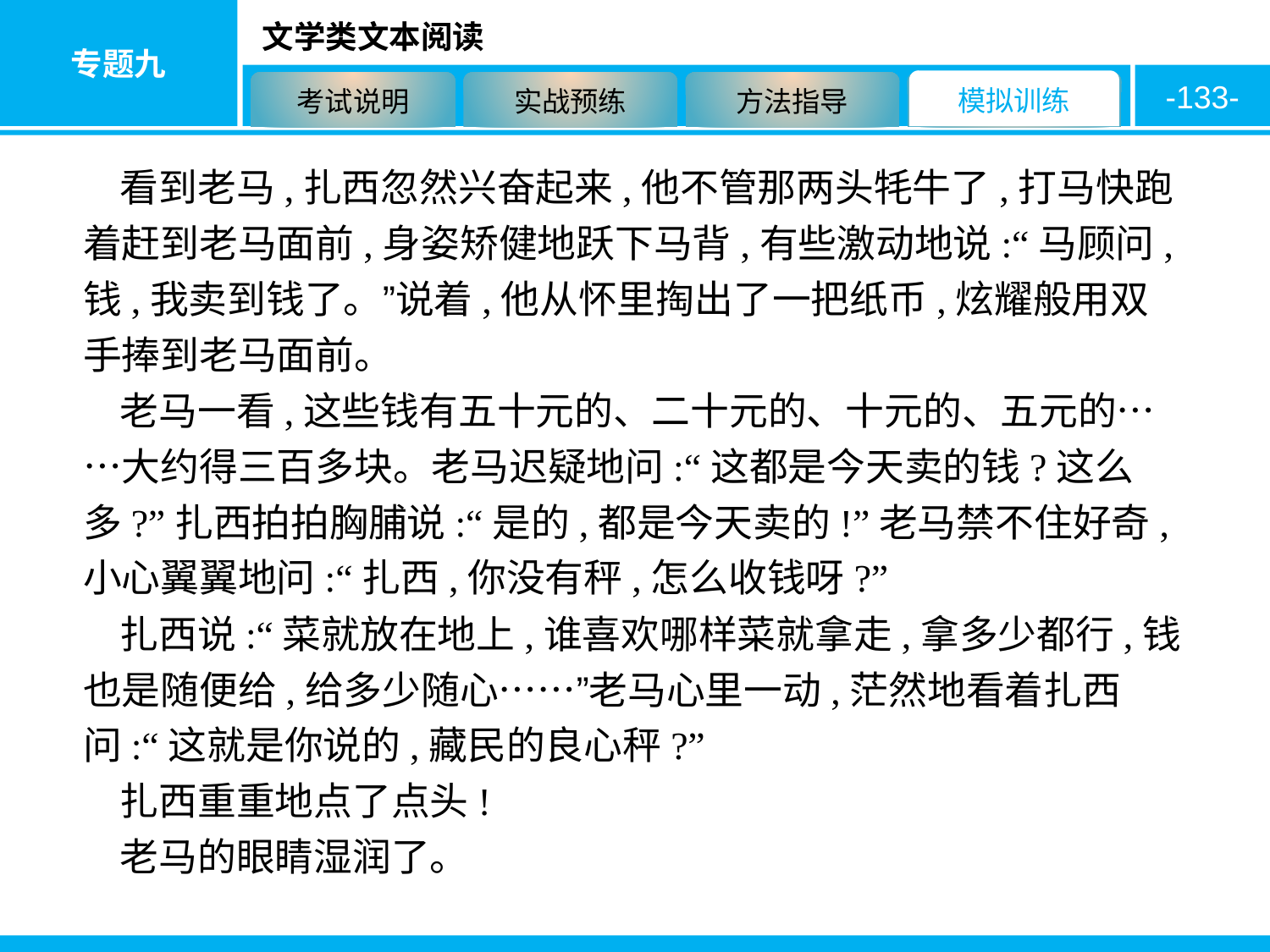

-133-
看到老马,扎西忽然兴奋起来,他不管那两头牦牛了,打马快跑着赶到老马面前,身姿矫健地跃下马背,有些激动地说:“马顾问,钱,我卖到钱了。”说着,他从怀里掏出了一把纸币,炫耀般用双手捧到老马面前。
老马一看,这些钱有五十元的、二十元的、十元的、五元的……大约得三百多块。老马迟疑地问:“这都是今天卖的钱?这么多?”扎西拍拍胸脯说:“是的,都是今天卖的!”老马禁不住好奇,小心翼翼地问:“扎西,你没有秤,怎么收钱呀?”
扎西说:“菜就放在地上,谁喜欢哪样菜就拿走,拿多少都行,钱也是随便给,给多少随心……”老马心里一动,茫然地看着扎西问:“这就是你说的,藏民的良心秤?”
扎西重重地点了点头!
老马的眼睛湿润了。